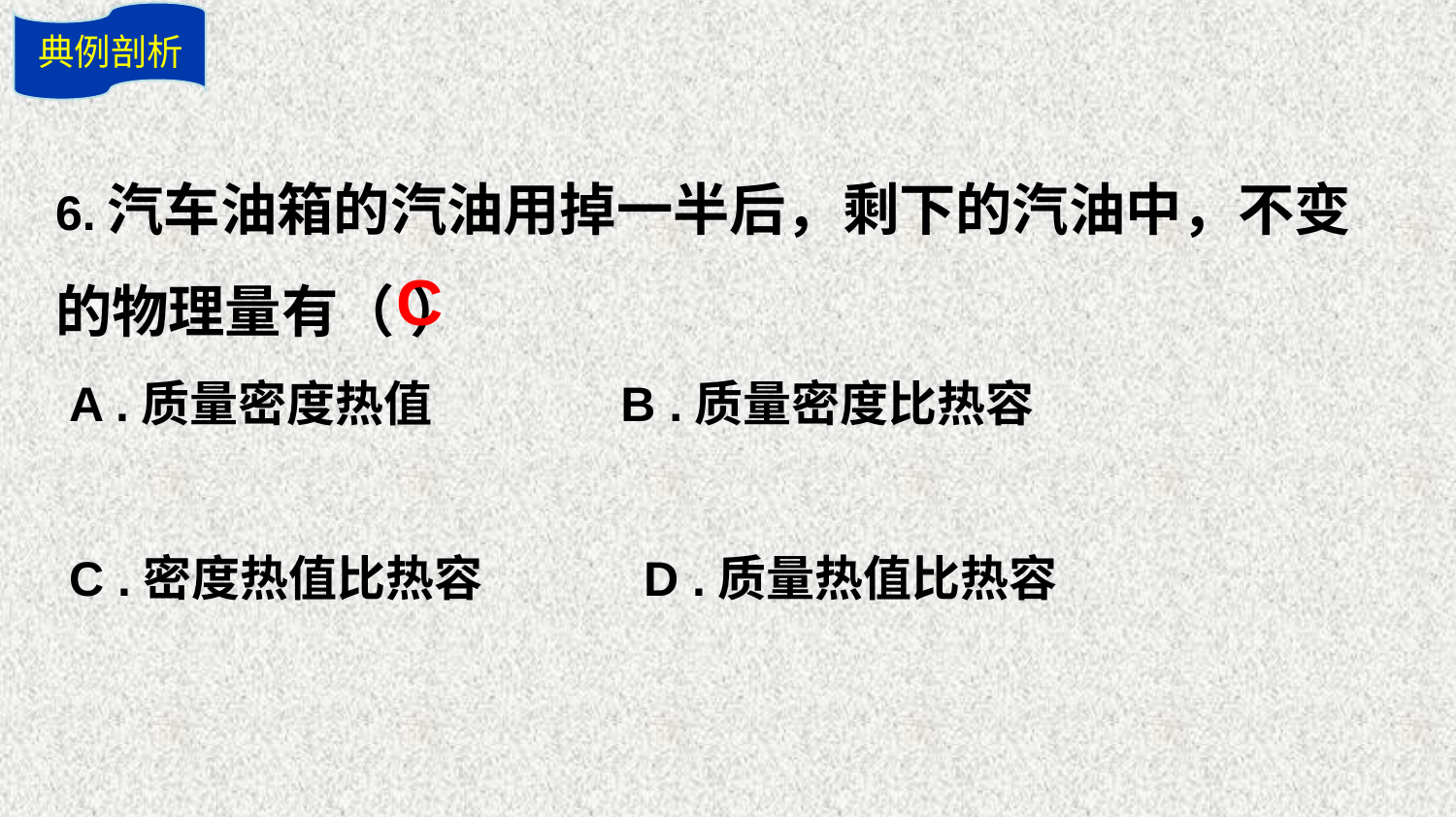

典例剖析
6.汽车油箱的汽油用掉一半后，剩下的汽油中，不变的物理量有（ ）
 A .质量密度热值             B .质量密度比热容

 C .密度热值比热容           D .质量热值比热容
C